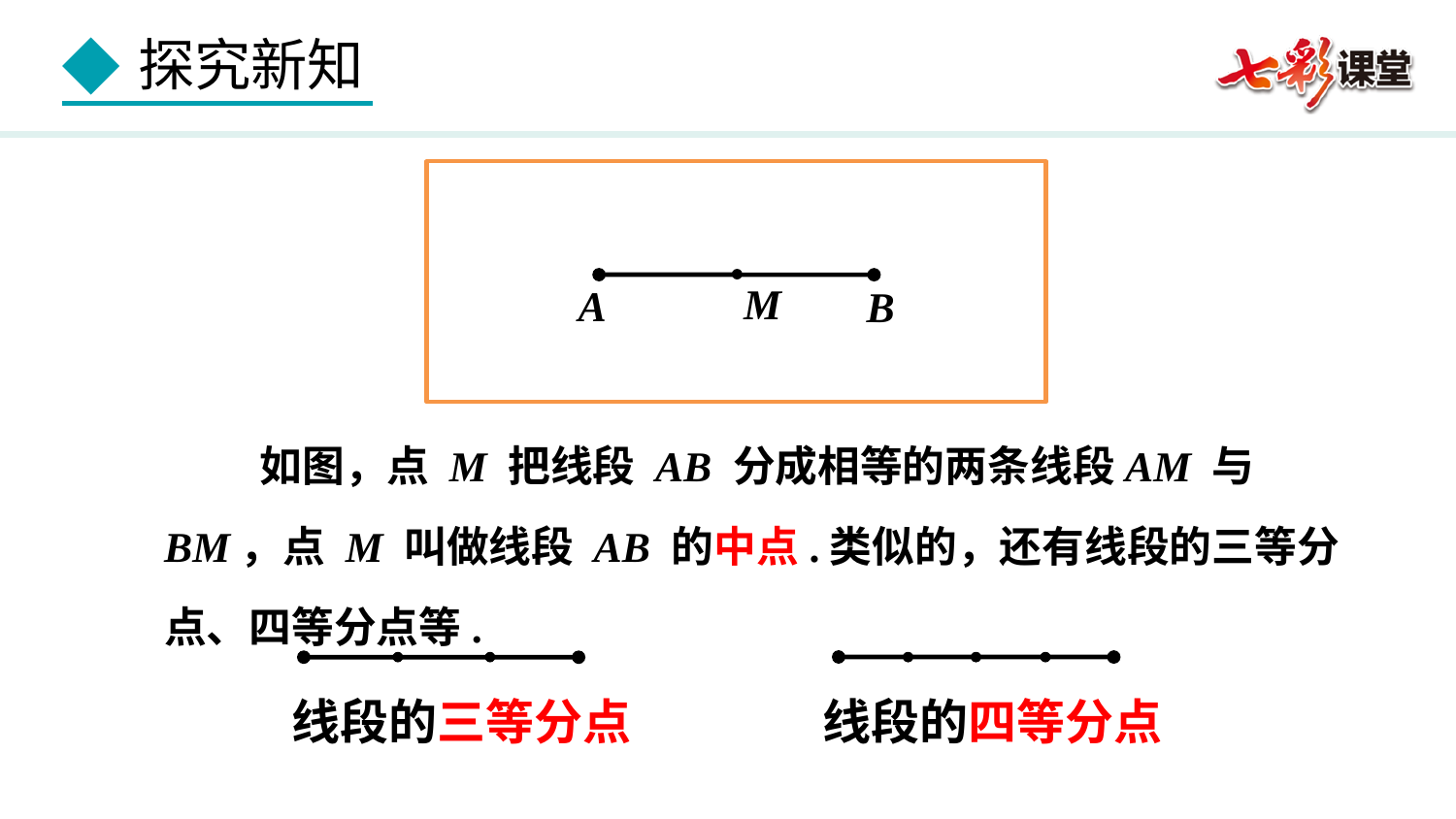

M
A
B

         如图，点 M 把线段 AB 分成相等的两条线段AM 与 BM，点 M 叫做线段 AB 的中点.类似的，还有线段的三等分点、四等分点等.

线段的三等分点
线段的四等分点